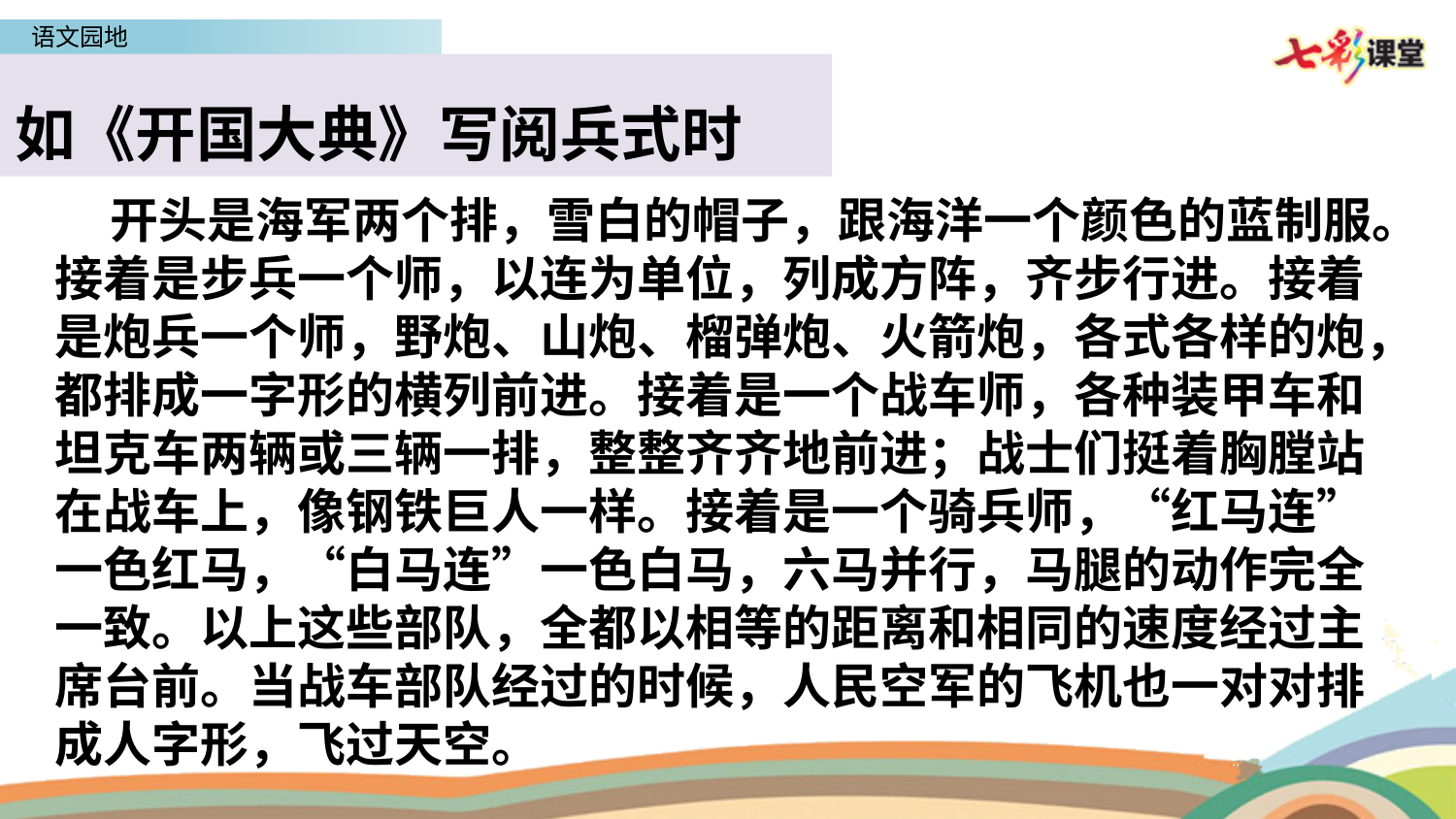

如《开国大典》写阅兵式时
    开头是海军两个排，雪白的帽子，跟海洋一个颜色的蓝制服。接着是步兵一个师，以连为单位，列成方阵，齐步行进。接着是炮兵一个师，野炮、山炮、榴弹炮、火箭炮，各式各样的炮，都排成一字形的横列前进。接着是一个战车师，各种装甲车和坦克车两辆或三辆一排，整整齐齐地前进；战士们挺着胸膛站在战车上，像钢铁巨人一样。接着是一个骑兵师，“红马连”一色红马，“白马连”一色白马，六马并行，马腿的动作完全一致。以上这些部队，全都以相等的距离和相同的速度经过主席台前。当战车部队经过的时候，人民空军的飞机也一对对排成人字形，飞过天空。